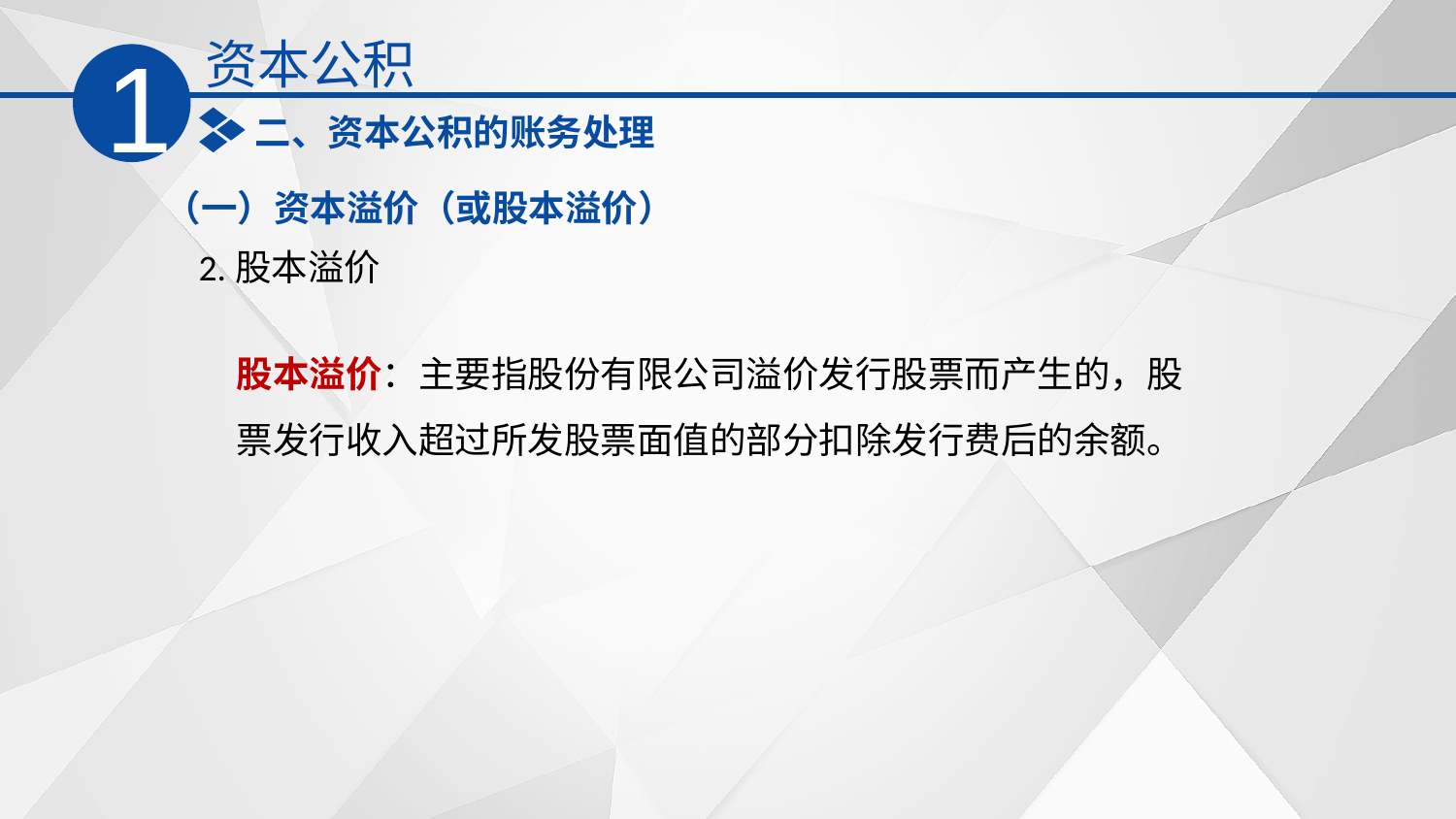

资本公积
1

二、资本公积的账务处理

（一）资本溢价（或股本溢价）
2.股本溢价
股本溢价：主要指股份有限公司溢价发行股票而产生的，股票发行收入超过所发股票面值的部分扣除发行费后的余额。